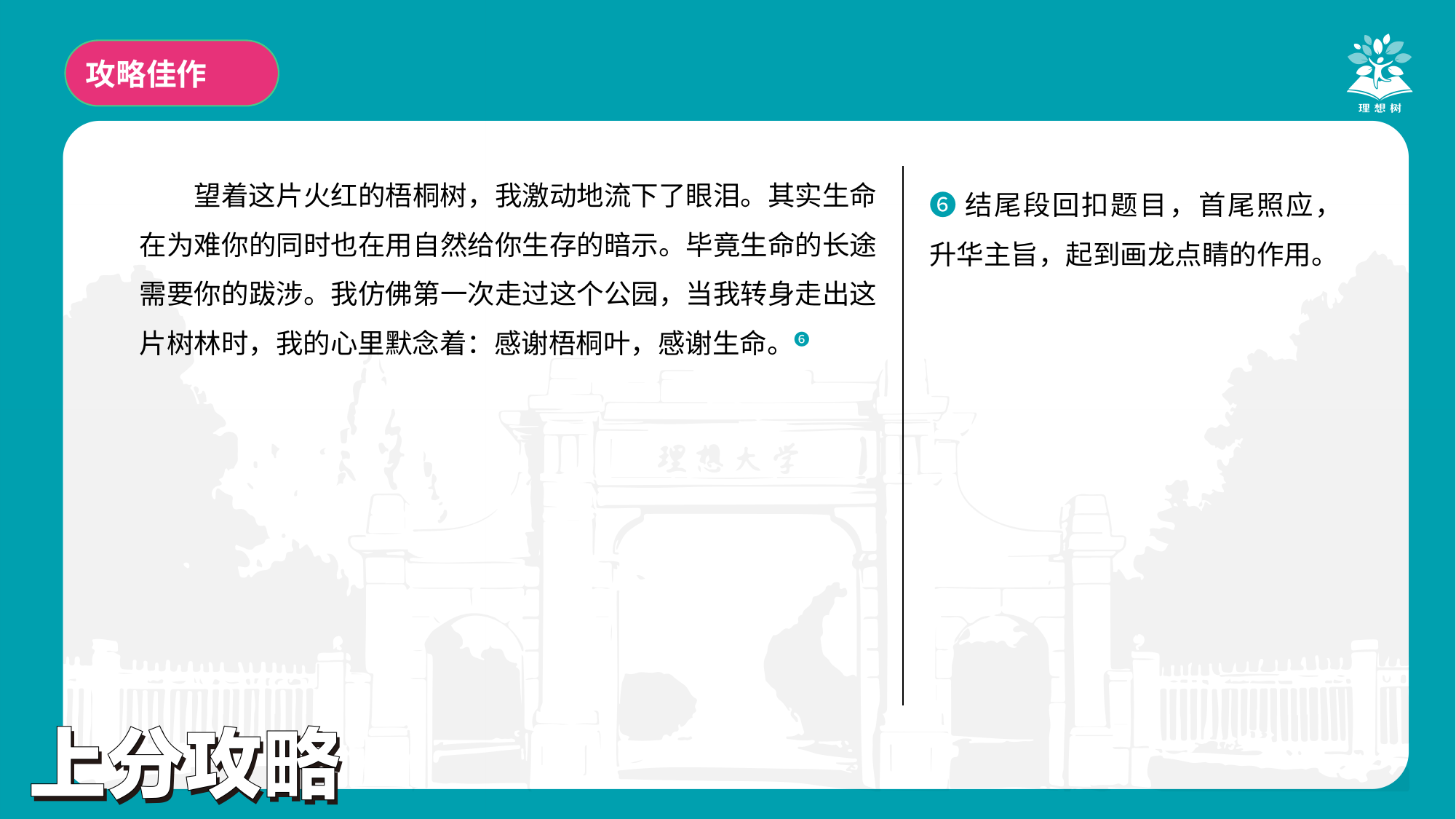

攻略佳作
望着这片火红的梧桐树，我激动地流下了眼泪。其实生命在为难你的同时也在用自然给你生存的暗示。毕竟生命的长途需要你的跋涉。我仿佛第一次走过这个公园，当我转身走出这片树林时，我的心里默念着：感谢梧桐叶，感谢生命。❻
❻结尾段回扣题目，首尾照应，升华主旨，起到画龙点睛的作用。